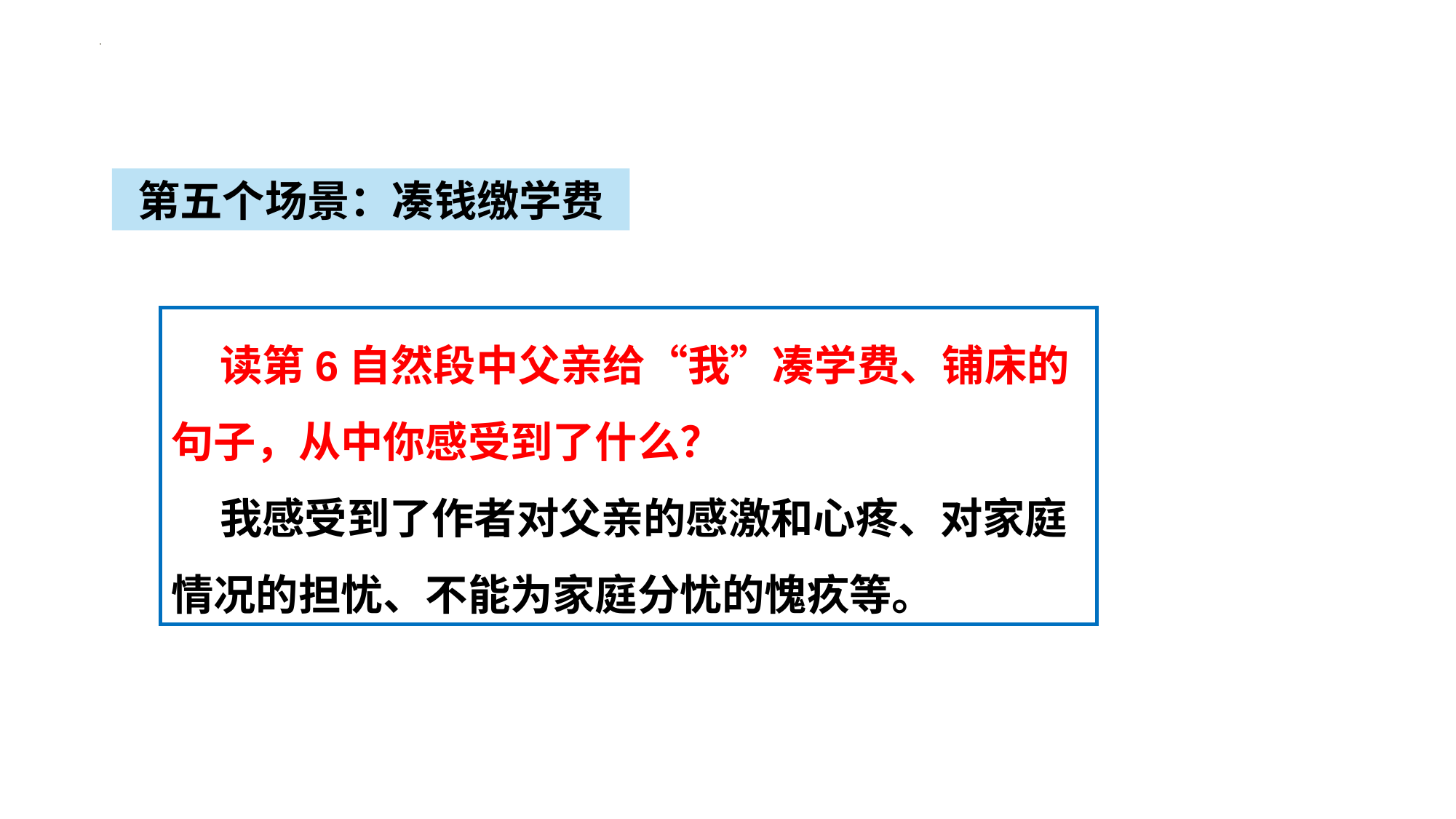

第五个场景：凑钱缴学费
    读第6自然段中父亲给“我”凑学费、铺床的句子，从中你感受到了什么？
    我感受到了作者对父亲的感激和心疼、对家庭情况的担忧、不能为家庭分忧的愧疚等。